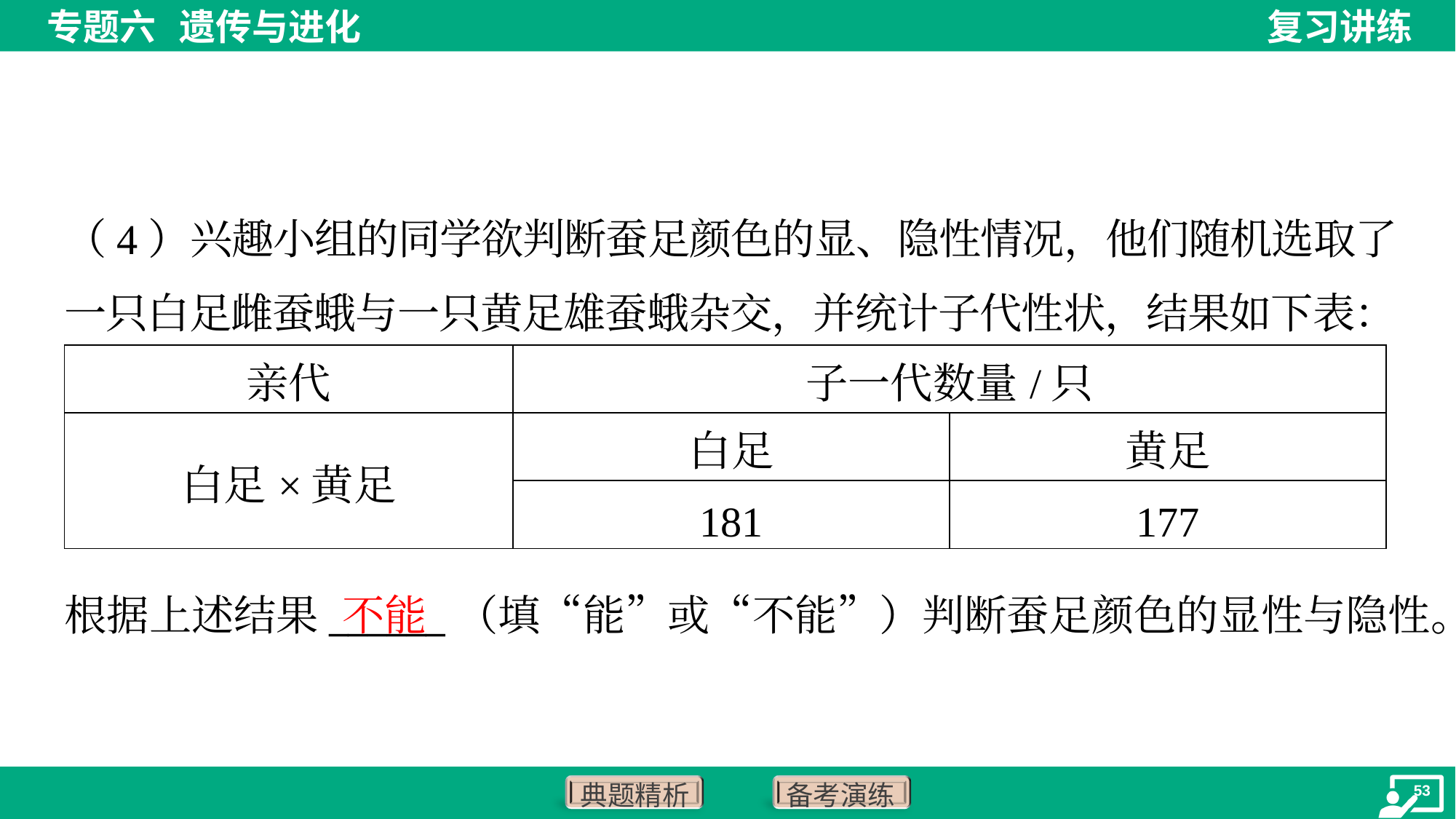

（4）兴趣小组的同学欲判断蚕足颜色的显、隐性情况，他们随机选取了
一只白足雌蚕蛾与一只黄足雄蚕蛾杂交，并统计子代性状，结果如下表：
| 亲代 | 子一代数量/只 |  |
| --- | --- | --- |
| 白足×黄足 | 白足 | 黄足 |
|  | 181 | 177 |
不能
根据上述结果______（填“能”或“不能”）判断蚕足颜色的显性与隐性。